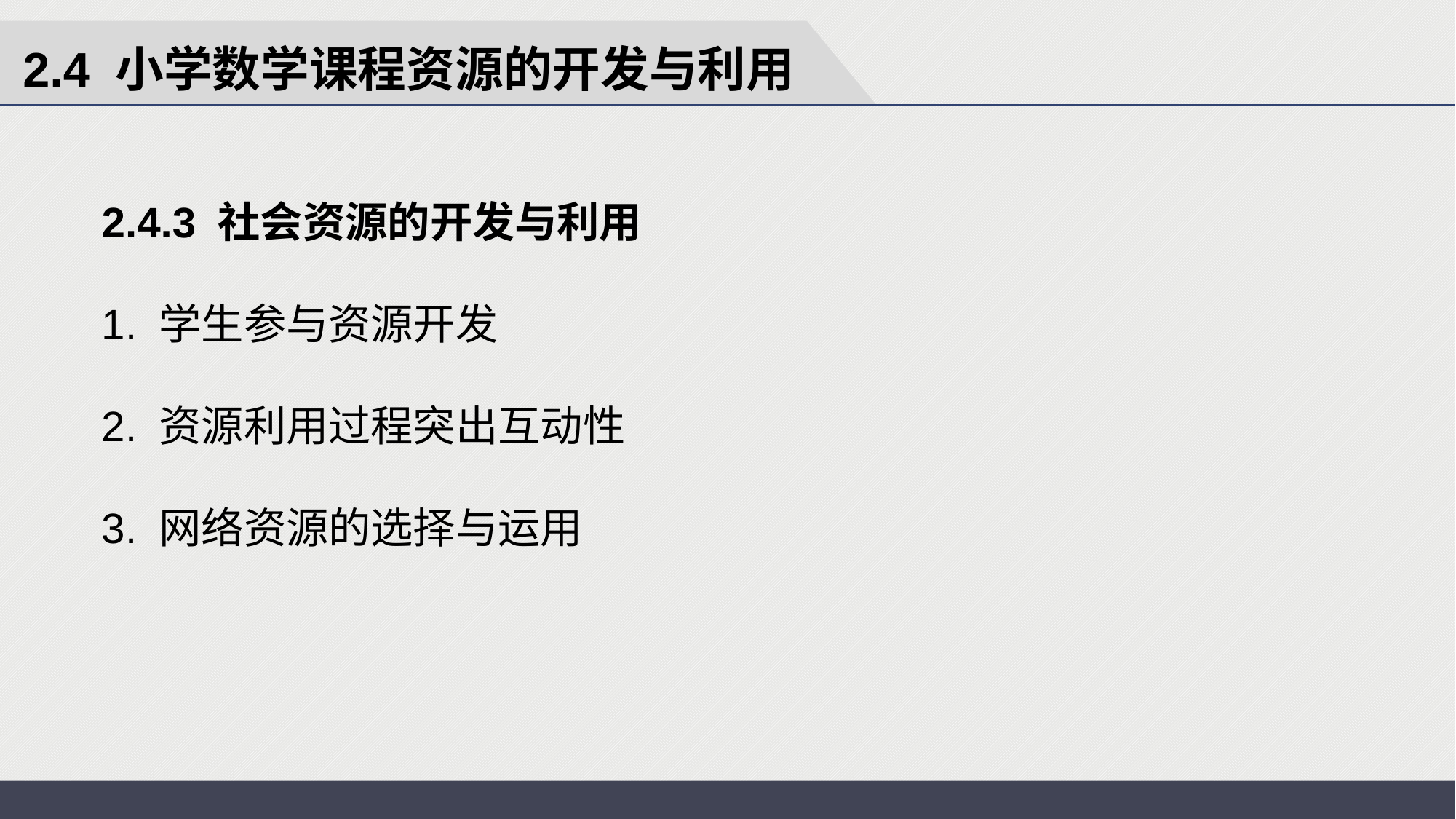

2.4 小学数学课程资源的开发与利用
2.4.3 社会资源的开发与利用
1. 学生参与资源开发
2. 资源利用过程突出互动性
3. 网络资源的选择与运用